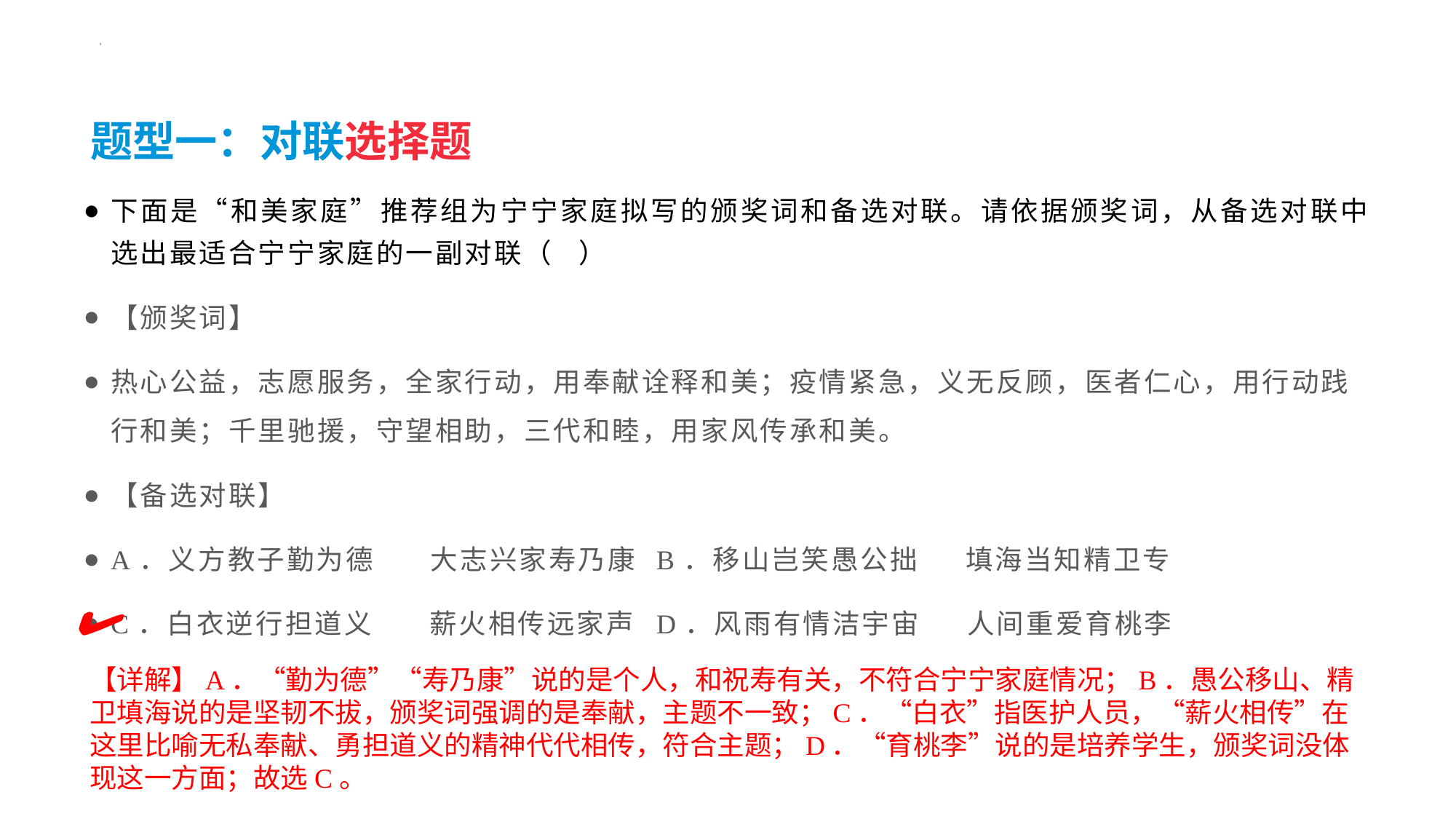

题型一：对联选择题
#
下面是“和美家庭”推荐组为宁宁家庭拟写的颁奖词和备选对联。请依据颁奖词，从备选对联中选出最适合宁宁家庭的一副对联（   ）
【颁奖词】
热心公益，志愿服务，全家行动，用奉献诠释和美；疫情紧急，义无反顾，医者仁心，用行动践行和美；千里驰援，守望相助，三代和睦，用家风传承和美。
【备选对联】
A．义方教子勤为德      大志兴家寿乃康	B．移山岂笑愚公拙     填海当知精卫专
C．白衣逆行担道义      薪火相传远家声	D．风雨有情洁宇宙     人间重爱育桃李
✔
【详解】A．“勤为德”“寿乃康”说的是个人，和祝寿有关，不符合宁宁家庭情况；B．愚公移山、精卫填海说的是坚韧不拔，颁奖词强调的是奉献，主题不一致；C．“白衣”指医护人员，“薪火相传”在这里比喻无私奉献、勇担道义的精神代代相传，符合主题；D．“育桃李”说的是培养学生，颁奖词没体现这一方面；故选C。